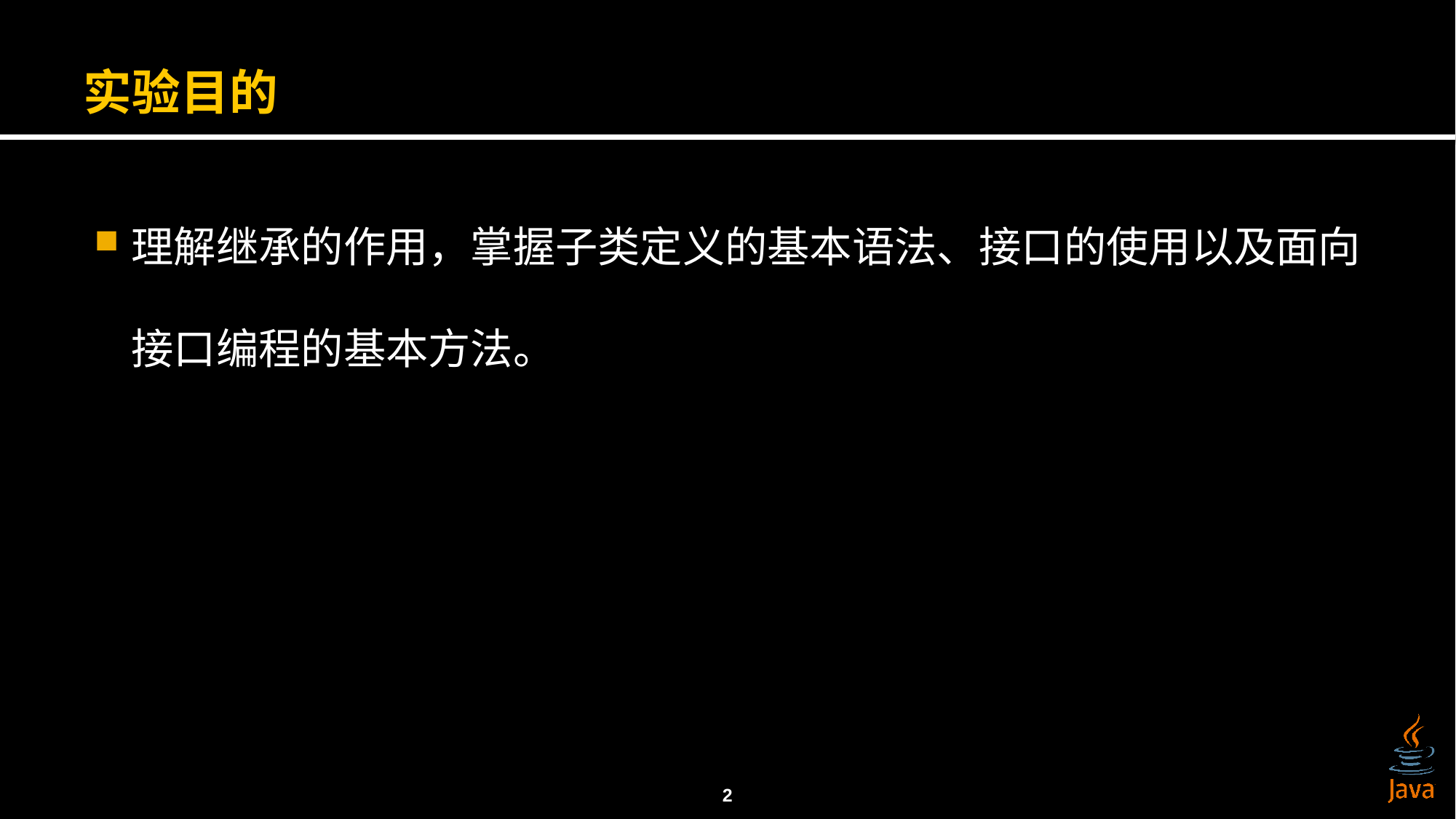

# 实验目的
理解继承的作用，掌握子类定义的基本语法、接口的使用以及面向接口编程的基本方法。
2